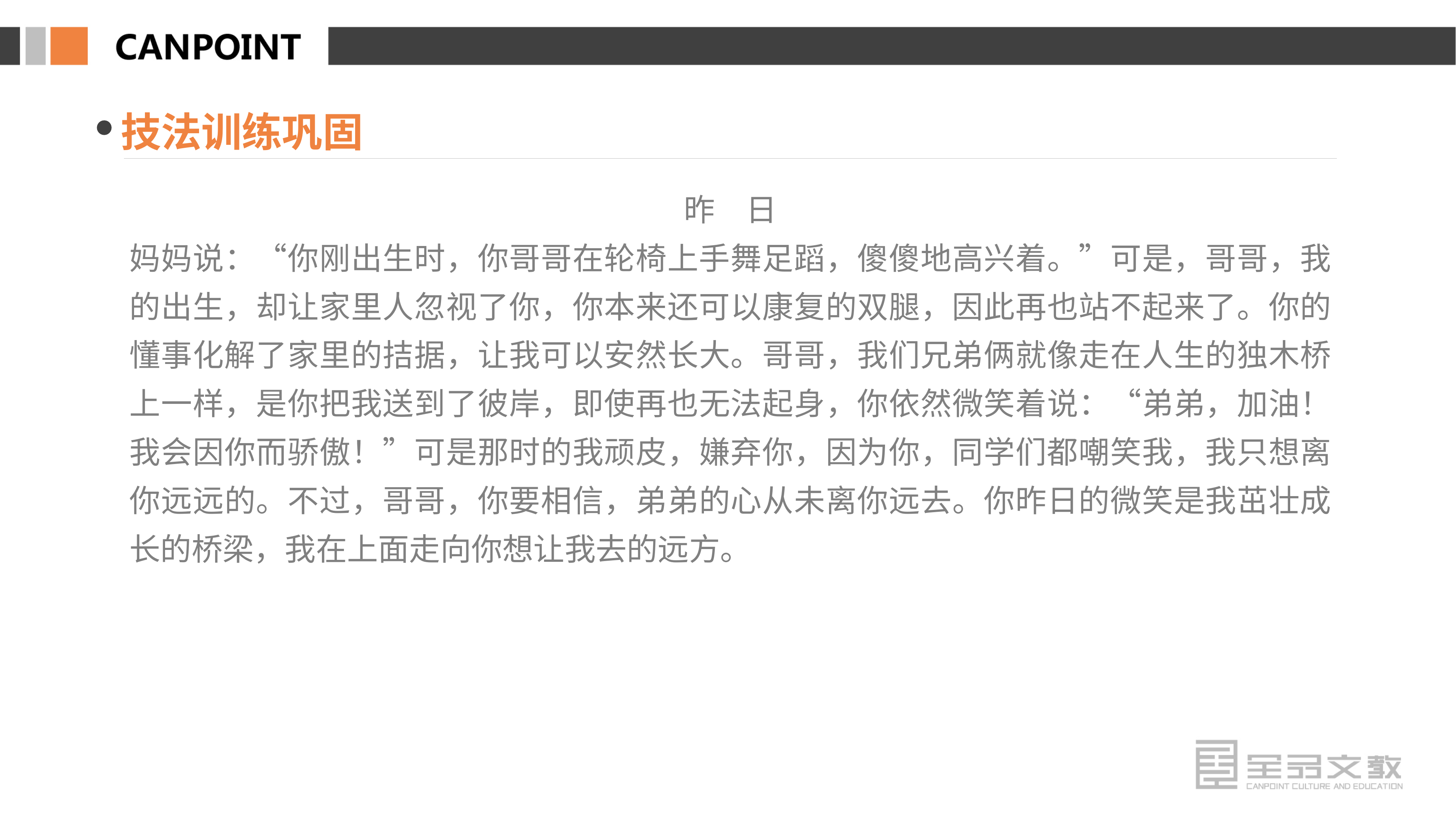

技法训练巩固

昨　日
妈妈说：“你刚出生时，你哥哥在轮椅上手舞足蹈，傻傻地高兴着。”可是，哥哥，我的出生，却让家里人忽视了你，你本来还可以康复的双腿，因此再也站不起来了。你的懂事化解了家里的拮据，让我可以安然长大。哥哥，我们兄弟俩就像走在人生的独木桥上一样，是你把我送到了彼岸，即使再也无法起身，你依然微笑着说：“弟弟，加油！我会因你而骄傲！”可是那时的我顽皮，嫌弃你，因为你，同学们都嘲笑我，我只想离你远远的。不过，哥哥，你要相信，弟弟的心从未离你远去。你昨日的微笑是我茁壮成长的桥梁，我在上面走向你想让我去的远方。